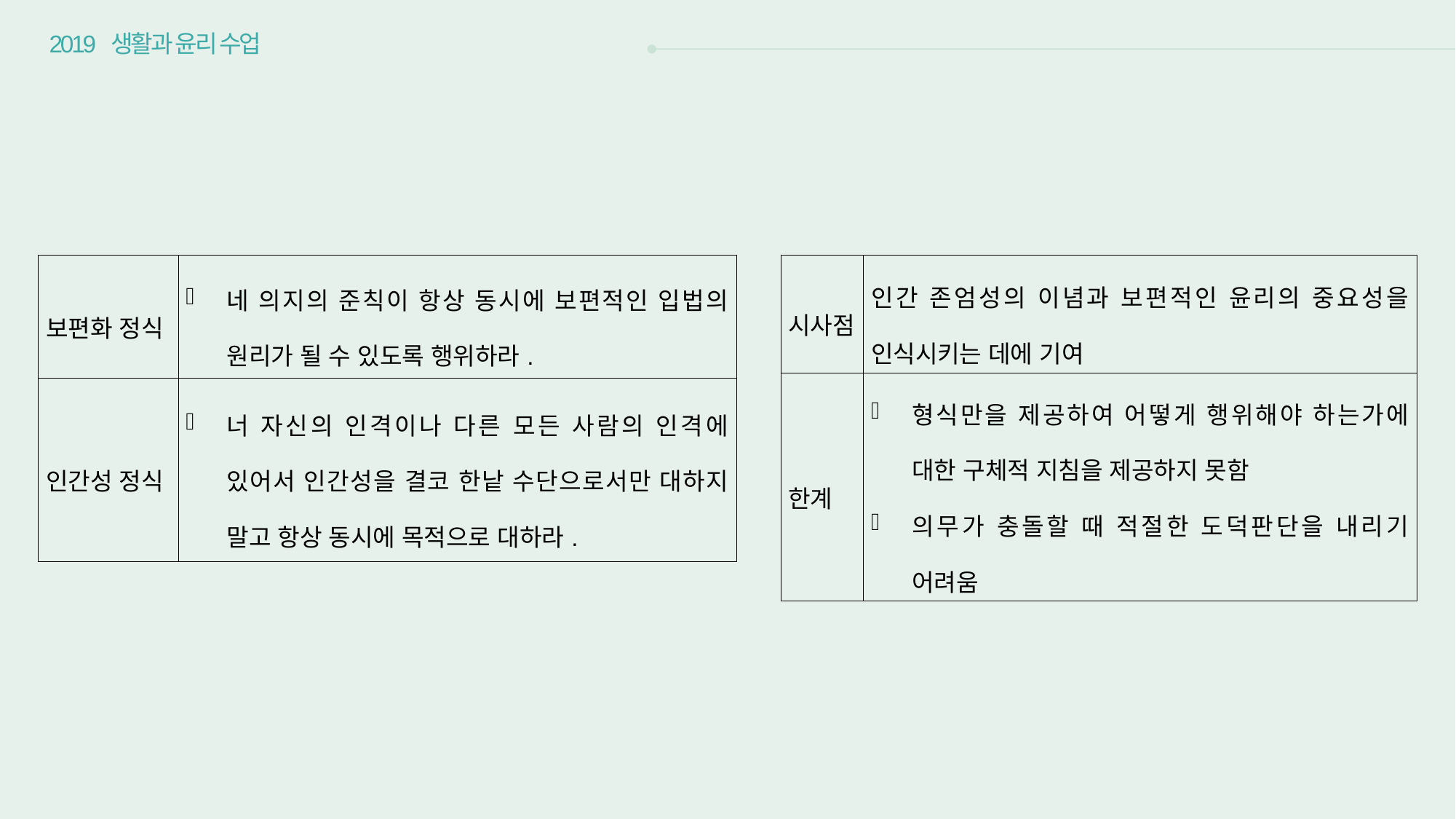

2019  생활과 윤리 수업

| 보편화 정식 | 네 의지의 준칙이 항상 동시에 보편적인 입법의 원리가 될 수 있도록 행위하라. |
| --- | --- |
| 인간성 정식 | 너 자신의 인격이나 다른 모든 사람의 인격에 있어서 인간성을 결코 한낱 수단으로서만 대하지 말고 항상 동시에 목적으로 대하라. |
| 시사점 | 인간 존엄성의 이념과 보편적인 윤리의 중요성을 인식시키는 데에 기여 |
| --- | --- |
| 한계 | 형식만을 제공하여 어떻게 행위해야 하는가에 대한 구체적 지침을 제공하지 못함 의무가 충돌할 때 적절한 도덕판단을 내리기 어려움 |